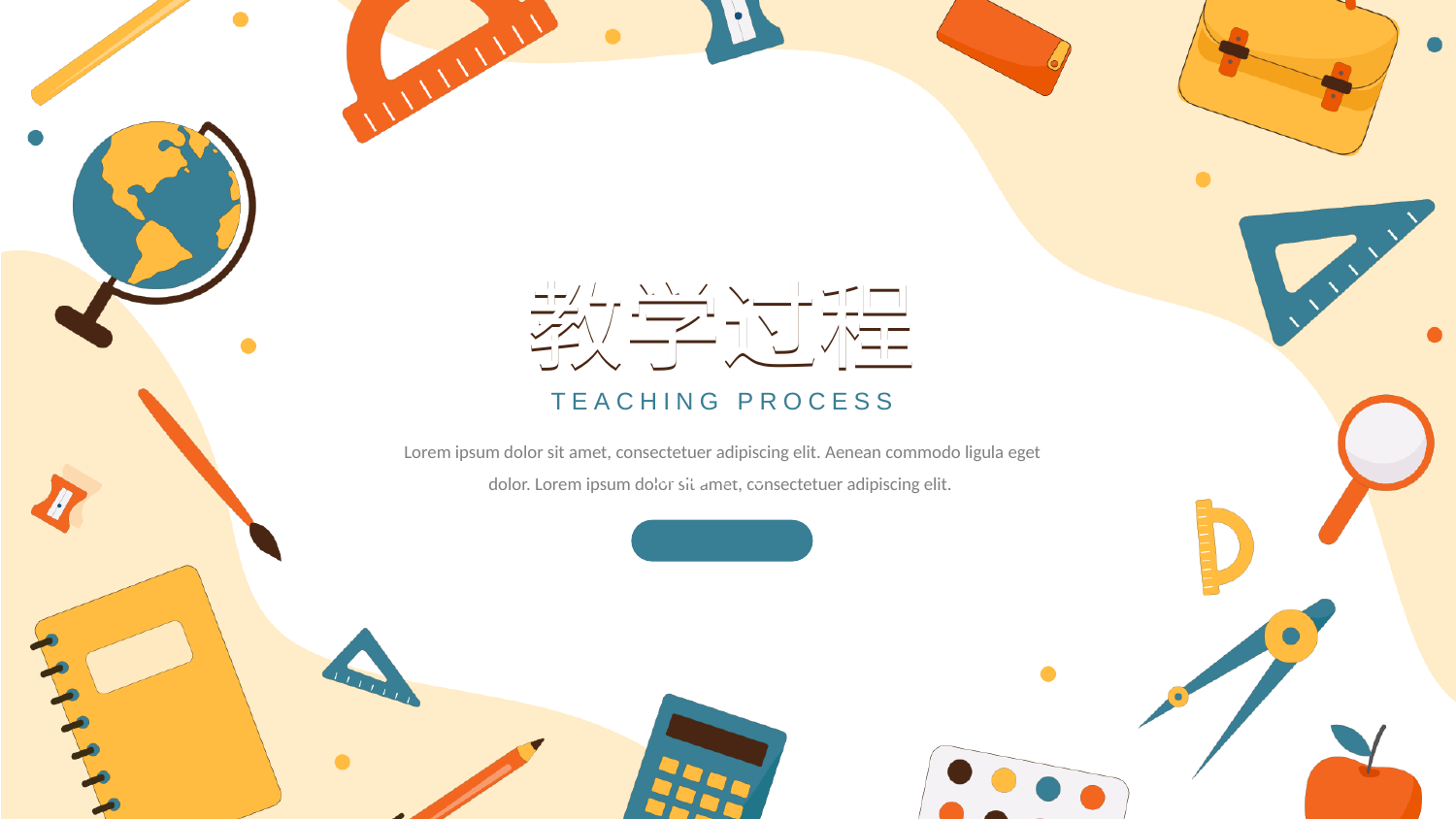

教学过程
教学过程
TEACHING PROCESS

Lorem ipsum dolor sit amet, consectetuer adipiscing elit. Aenean commodo ligula eget dolor. Lorem ipsum dolor sit amet, consectetuer adipiscing elit.
第三单元